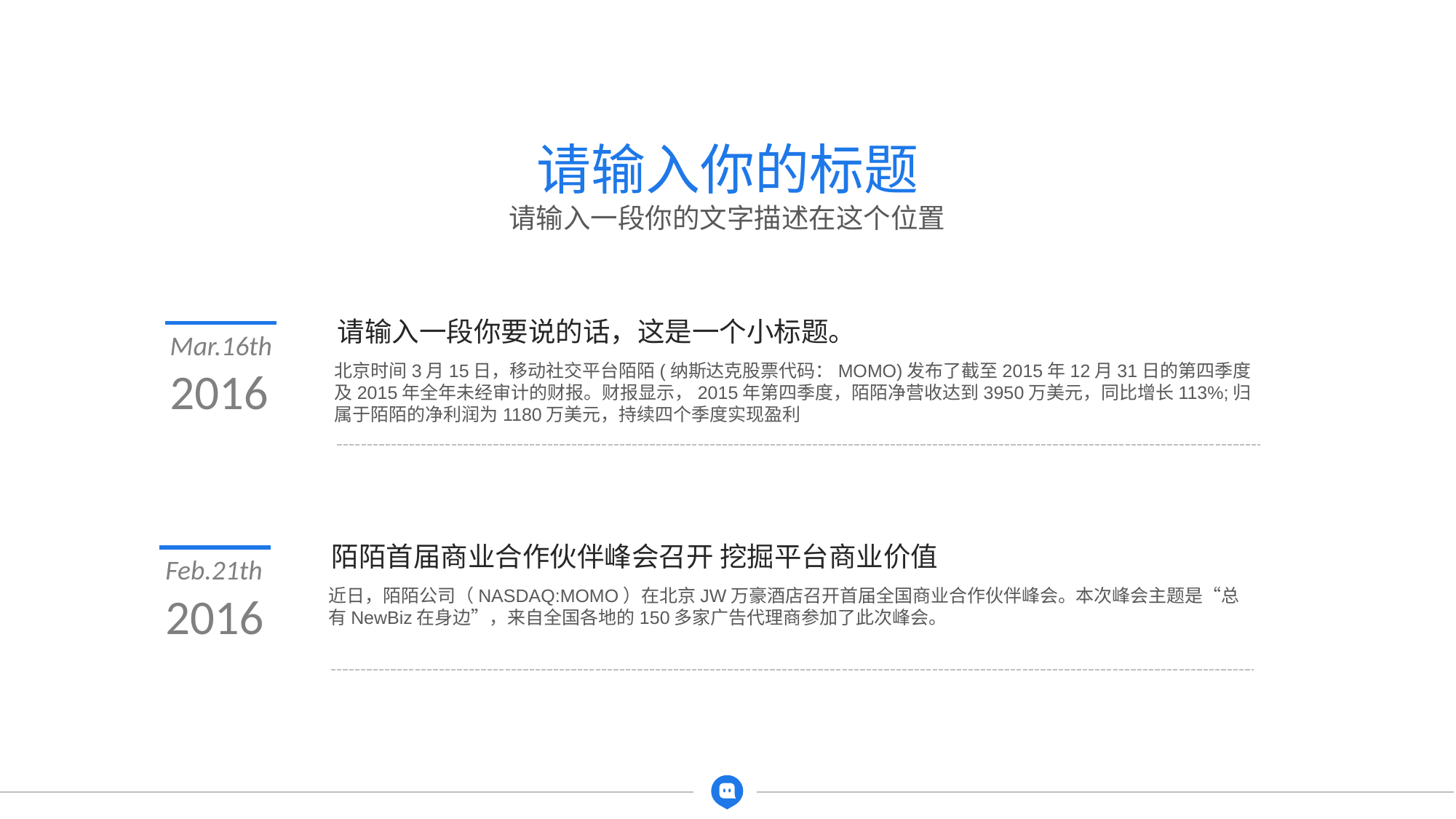

请输入你的标题
请输入一段你的文字描述在这个位置
请输入一段你要说的话，这是一个小标题。
Mar.16th
2016
北京时间3月15日，移动社交平台陌陌(纳斯达克股票代码：MOMO)发布了截至2015年12月31日的第四季度及2015年全年未经审计的财报。财报显示，2015年第四季度，陌陌净营收达到3950万美元，同比增长113%;归属于陌陌的净利润为1180万美元，持续四个季度实现盈利
陌陌首届商业合作伙伴峰会召开 挖掘平台商业价值
Feb.21th
2016
近日，陌陌公司（NASDAQ:MOMO）在北京JW万豪酒店召开首届全国商业合作伙伴峰会。本次峰会主题是“总有NewBiz在身边”，来自全国各地的150多家广告代理商参加了此次峰会。